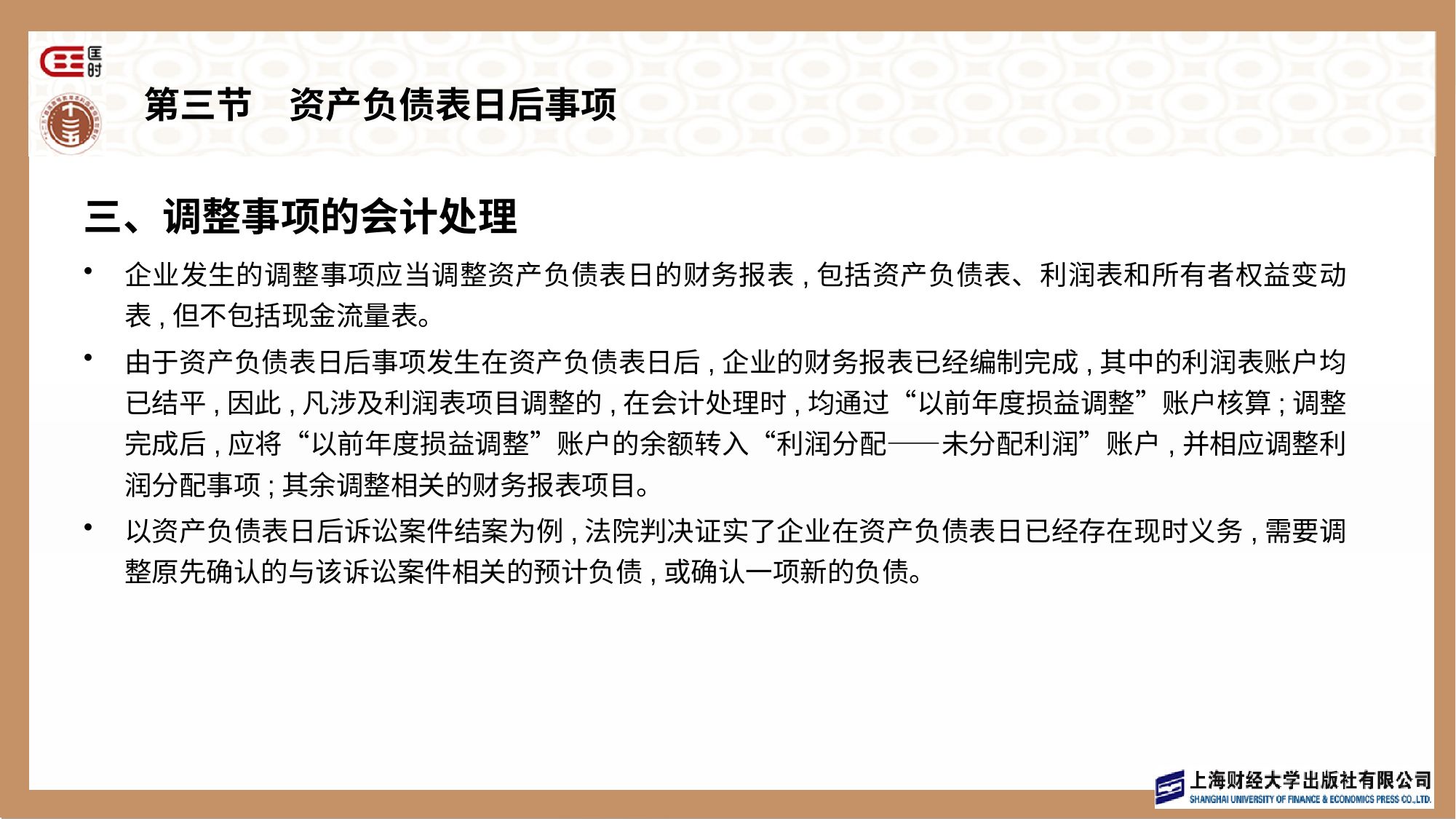

# 第三节　资产负债表日后事项
三、调整事项的会计处理
企业发生的调整事项应当调整资产负债表日的财务报表,包括资产负债表、利润表和所有者权益变动表,但不包括现金流量表。
由于资产负债表日后事项发生在资产负债表日后,企业的财务报表已经编制完成,其中的利润表账户均已结平,因此,凡涉及利润表项目调整的,在会计处理时,均通过“以前年度损益调整”账户核算;调整完成后,应将“以前年度损益调整”账户的余额转入“利润分配——未分配利润”账户,并相应调整利润分配事项;其余调整相关的财务报表项目。
以资产负债表日后诉讼案件结案为例,法院判决证实了企业在资产负债表日已经存在现时义务,需要调整原先确认的与该诉讼案件相关的预计负债,或确认一项新的负债。